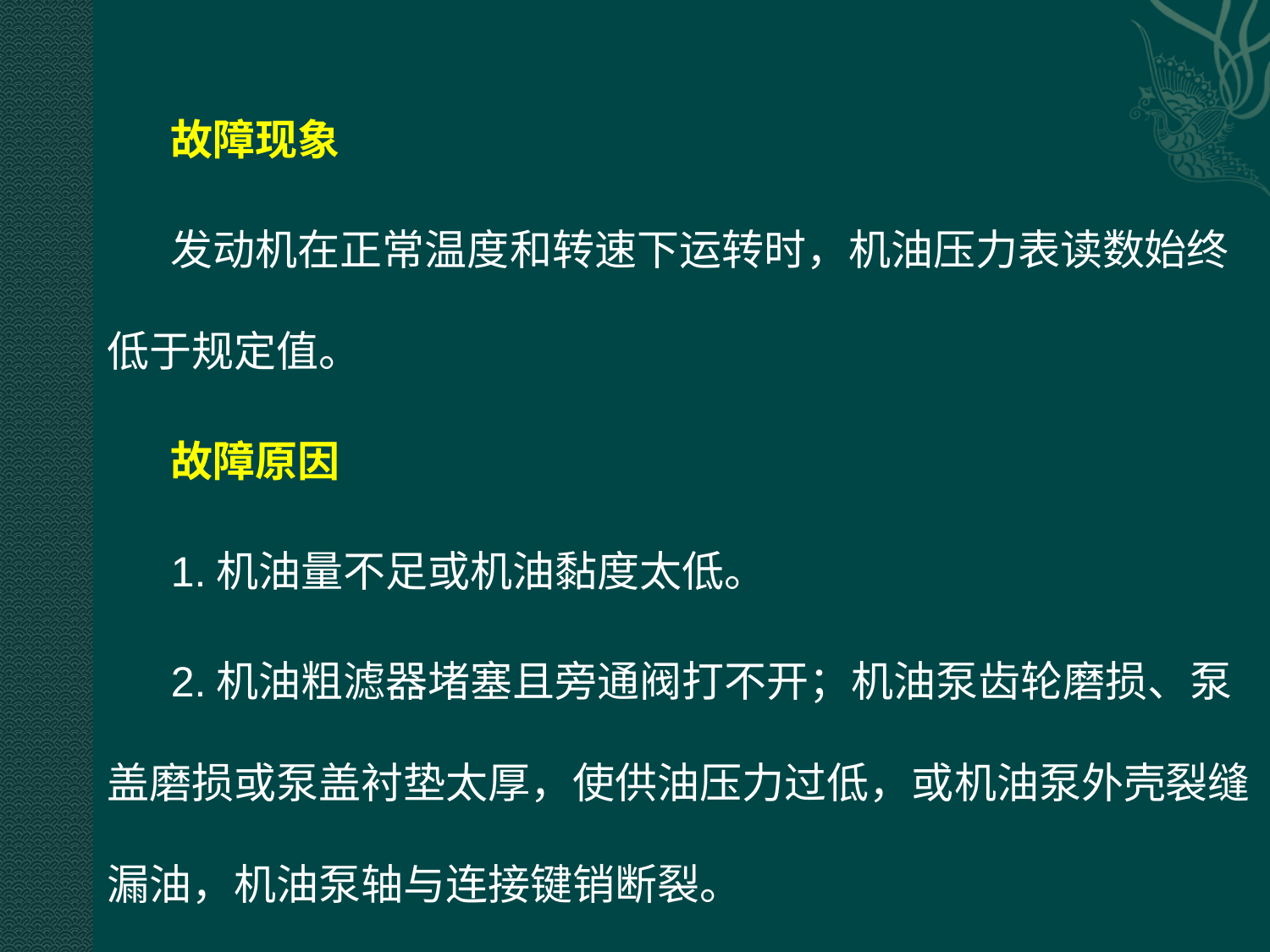

故障现象
发动机在正常温度和转速下运转时，机油压力表读数始终低于规定值。
故障原因
1.机油量不足或机油黏度太低。
2.机油粗滤器堵塞且旁通阀打不开；机油泵齿轮磨损、泵盖磨损或泵盖衬垫太厚，使供油压力过低，或机油泵外壳裂缝漏油，机油泵轴与连接键销断裂。